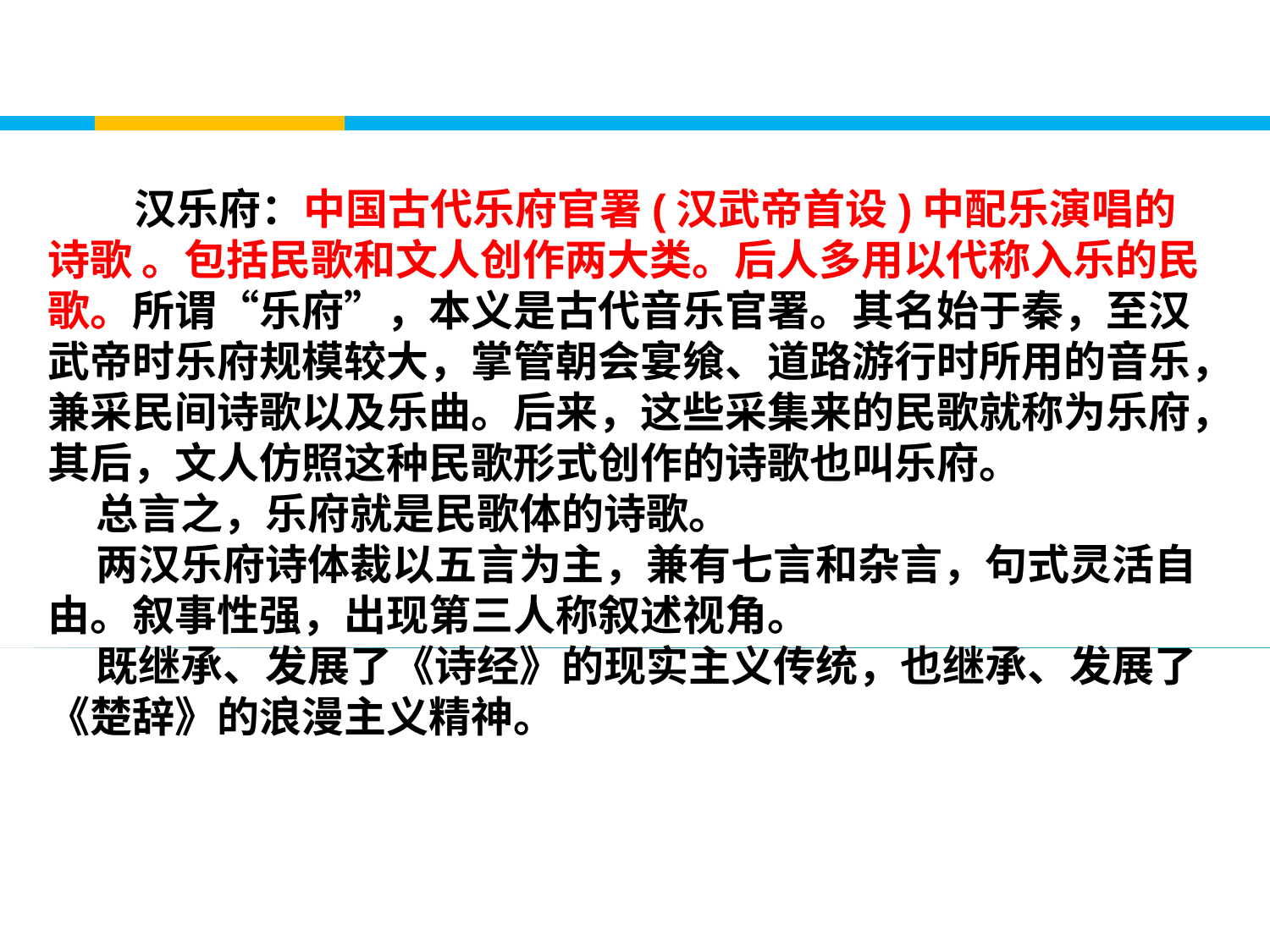

汉乐府：中国古代乐府官署(汉武帝首设)中配乐演唱的诗歌 。包括民歌和文人创作两大类。后人多用以代称入乐的民歌。所谓“乐府”，本义是古代音乐官署。其名始于秦，至汉武帝时乐府规模较大，掌管朝会宴飨、道路游行时所用的音乐，兼采民间诗歌以及乐曲。后来，这些采集来的民歌就称为乐府，其后，文人仿照这种民歌形式创作的诗歌也叫乐府。
    总言之，乐府就是民歌体的诗歌。
    两汉乐府诗体裁以五言为主，兼有七言和杂言，句式灵活自由。叙事性强，出现第三人称叙述视角。
    既继承、发展了《诗经》的现实主义传统，也继承、发展了《楚辞》的浪漫主义精神。